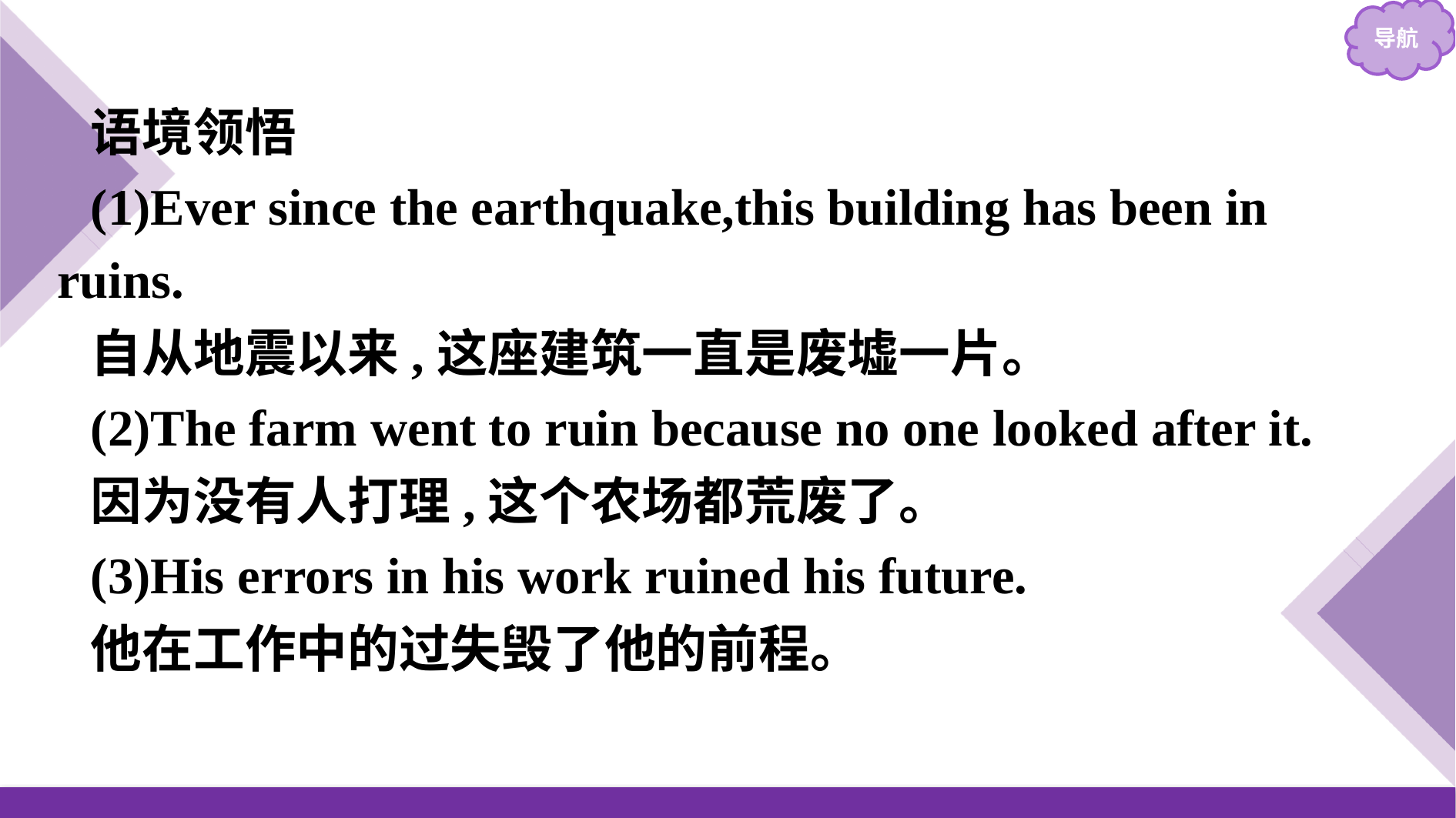

语境领悟
(1)Ever since the earthquake,this building has been in ruins.
自从地震以来,这座建筑一直是废墟一片。
(2)The farm went to ruin because no one looked after it.
因为没有人打理,这个农场都荒废了。
(3)His errors in his work ruined his future.
他在工作中的过失毁了他的前程。